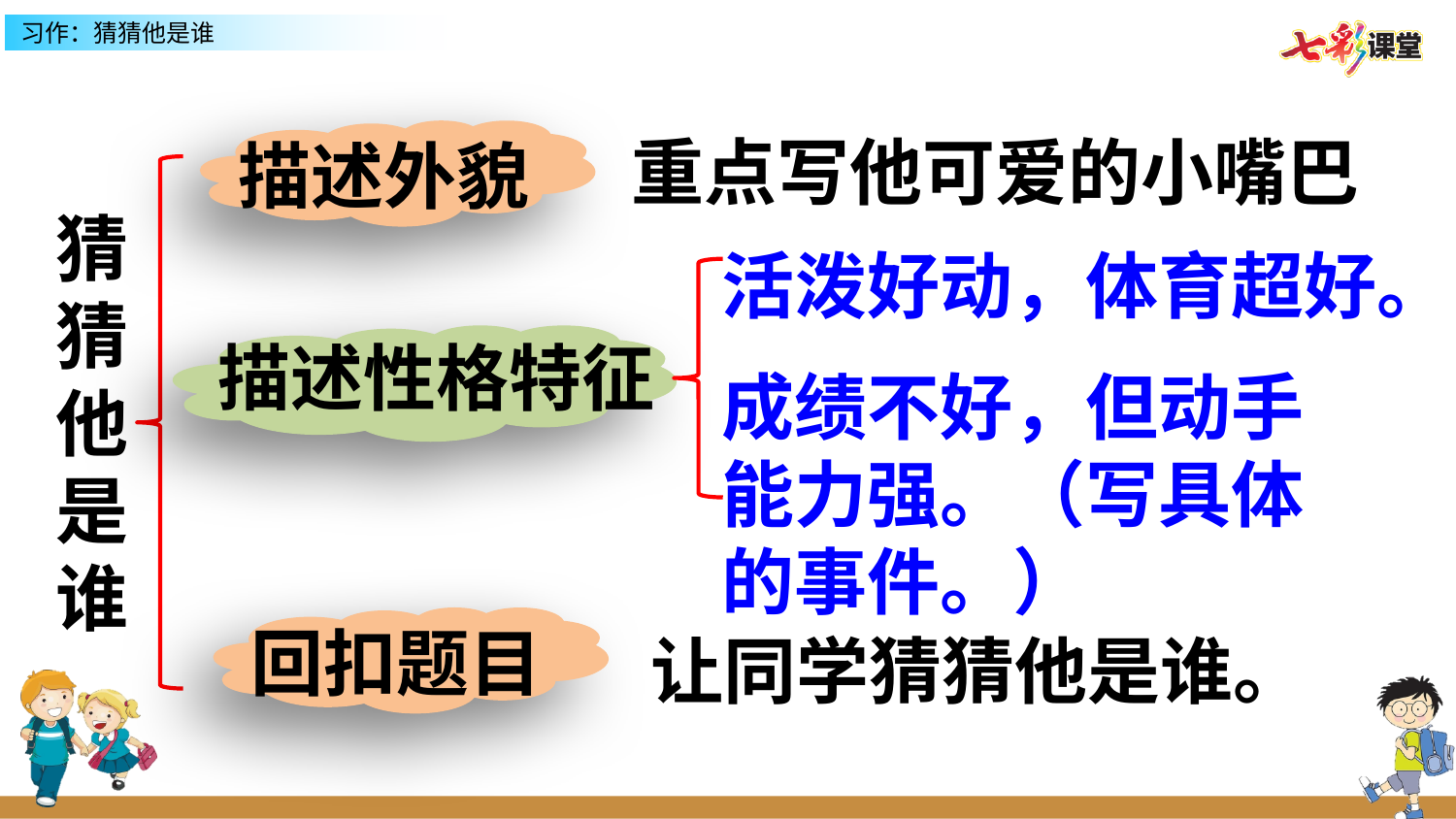

重点写他可爱的小嘴巴

描述外貌

猜猜他是谁
活泼好动，体育超好。

描述性格特征

成绩不好，但动手能力强。（写具体的事件。）

回扣题目
让同学猜猜他是谁。